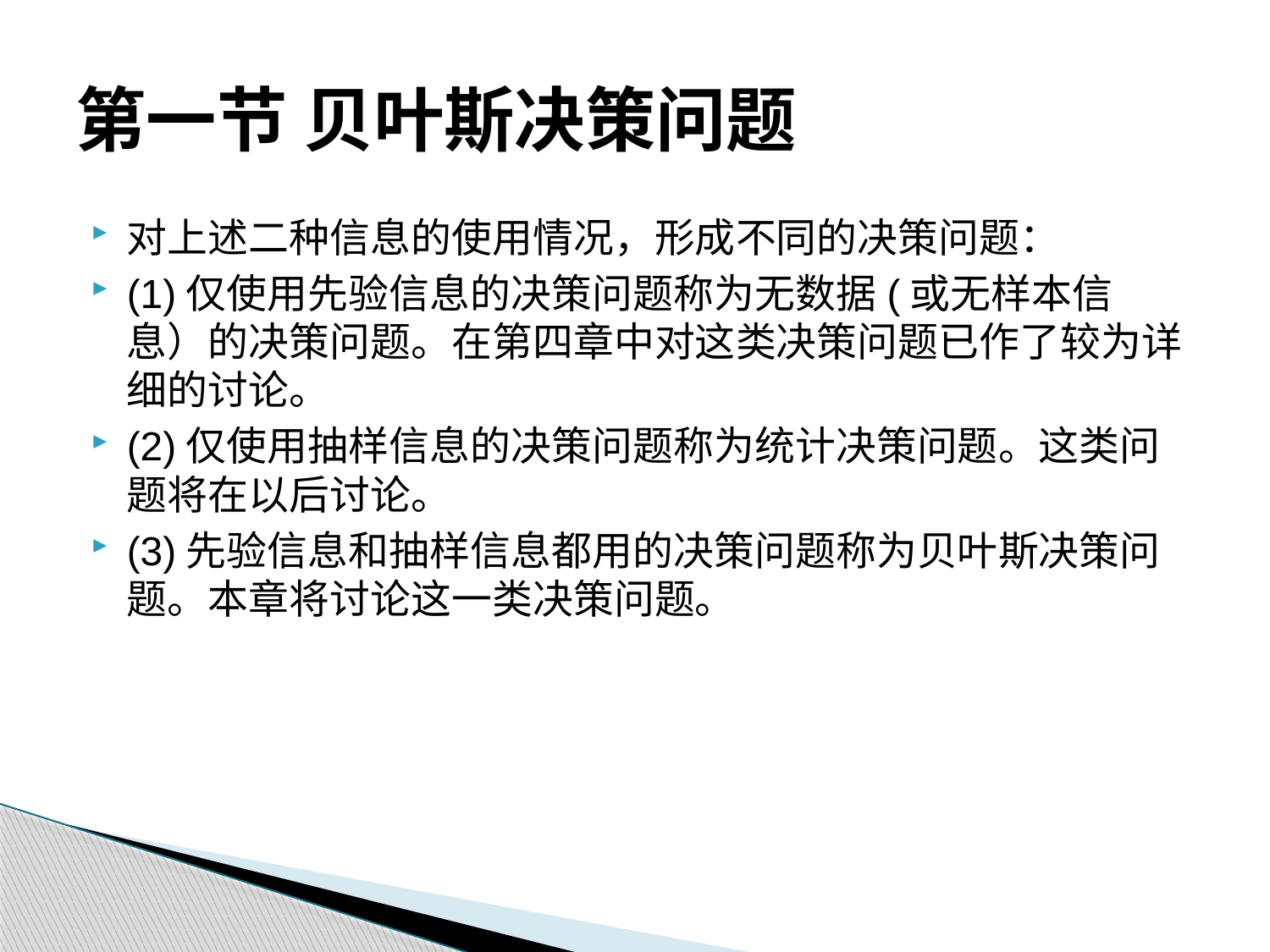

# 第一节 贝叶斯决策问题
对上述二种信息的使用情况，形成不同的决策问题：
(1)仅使用先验信息的决策问题称为无数据(或无样本信息）的决策问题。在第四章中对这类决策问题已作了较为详细的讨论。
(2)仅使用抽样信息的决策问题称为统计决策问题。这类问题将在以后讨论。
(3)先验信息和抽样信息都用的决策问题称为贝叶斯决策问题。本章将讨论这一类决策问题。